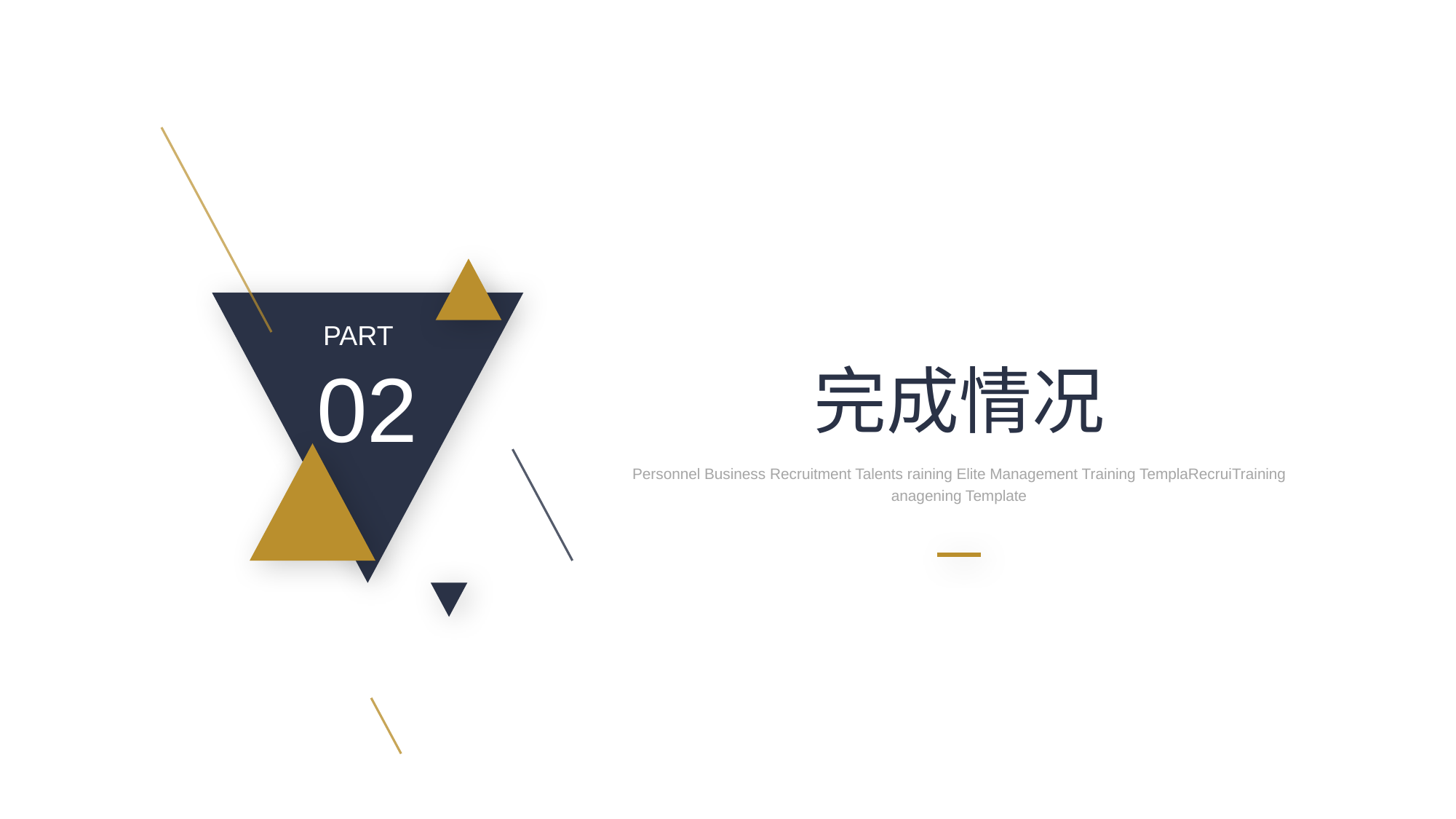

PART
02
完成情况

Personnel Business Recruitment Talents raining Elite Management Training TemplaRecruiTraining anagening Template